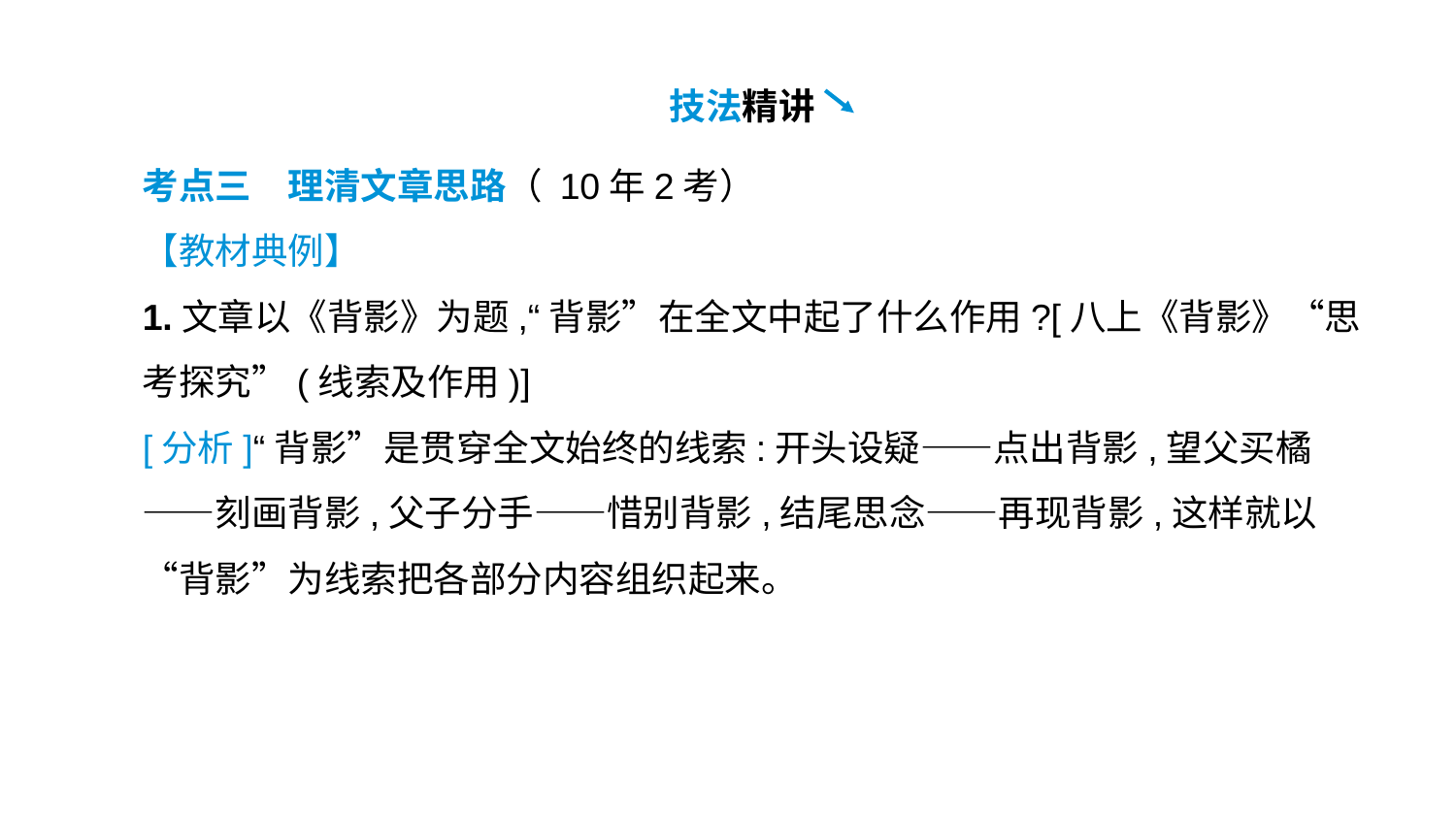

技法精讲
考点三　理清文章思路（ 10年2考）
【教材典例】
1.文章以《背影》为题,“背影”在全文中起了什么作用?[八上《背影》“思考探究”(线索及作用)]
[分析]“背影”是贯穿全文始终的线索:开头设疑——点出背影,望父买橘——刻画背影,父子分手——惜别背影,结尾思念——再现背影,这样就以“背影”为线索把各部分内容组织起来。